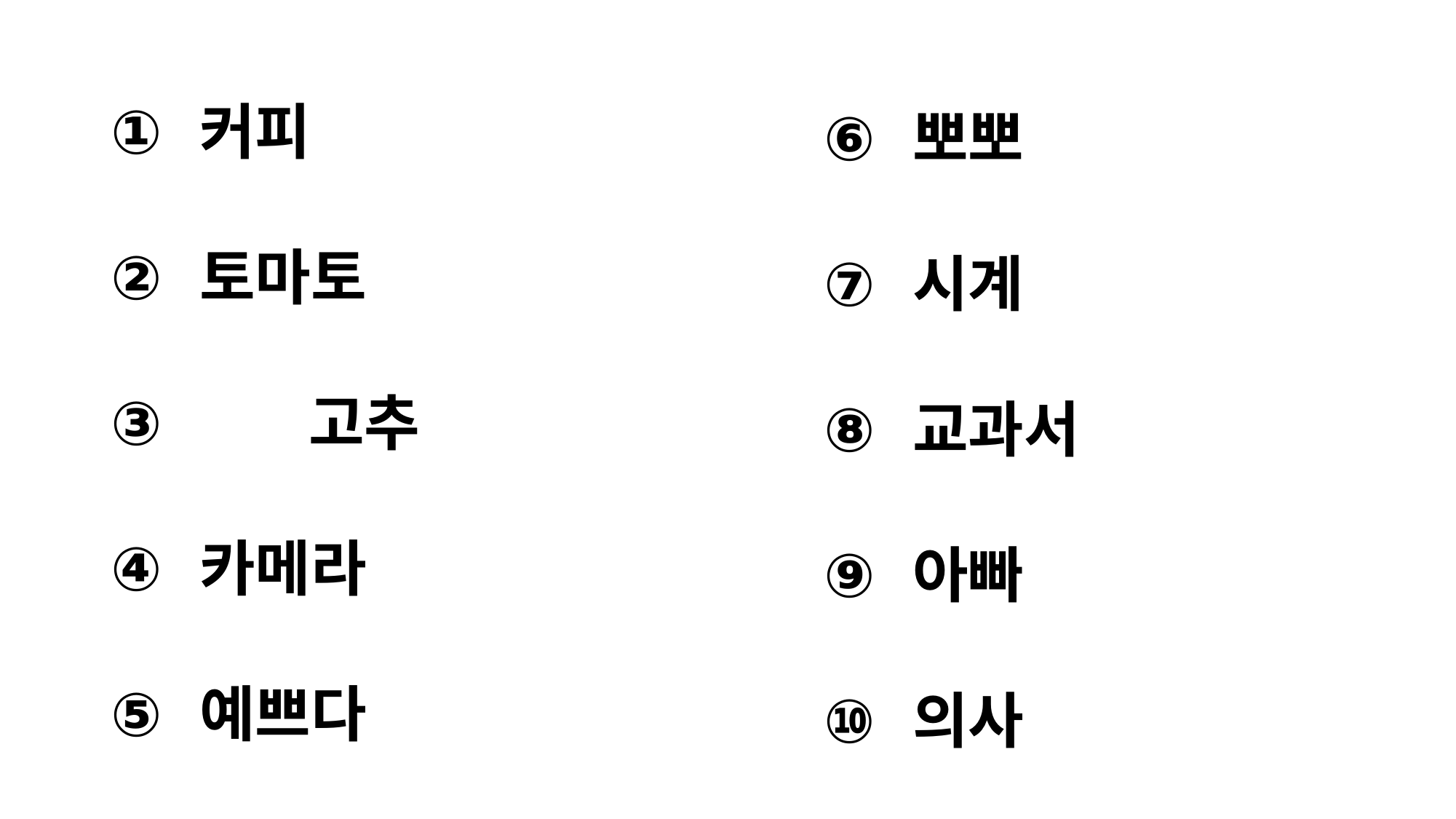

뽀뽀
시계
교과서
아빠
의사
#
커피
토마토
	고추
카메라
예쁘다